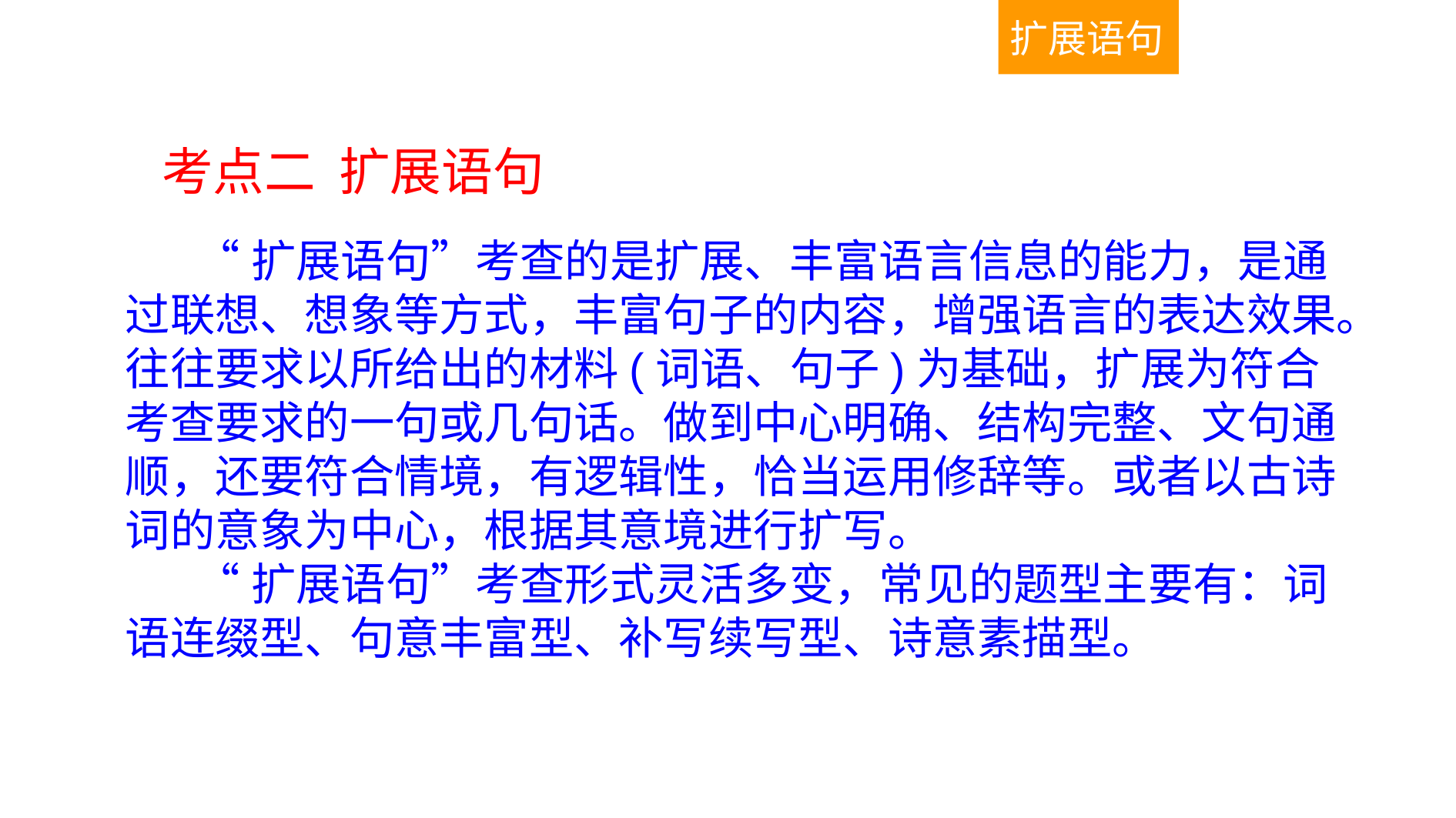

扩展语句
考点二  扩展语句

       “扩展语句”考查的是扩展、丰富语言信息的能力，是通过联想、想象等方式，丰富句子的内容，增强语言的表达效果。往往要求以所给出的材料(词语、句子)为基础，扩展为符合考查要求的一句或几句话。做到中心明确、结构完整、文句通顺，还要符合情境，有逻辑性，恰当运用修辞等。或者以古诗词的意象为中心，根据其意境进行扩写。
       “扩展语句”考查形式灵活多变，常见的题型主要有：词语连缀型、句意丰富型、补写续写型、诗意素描型。